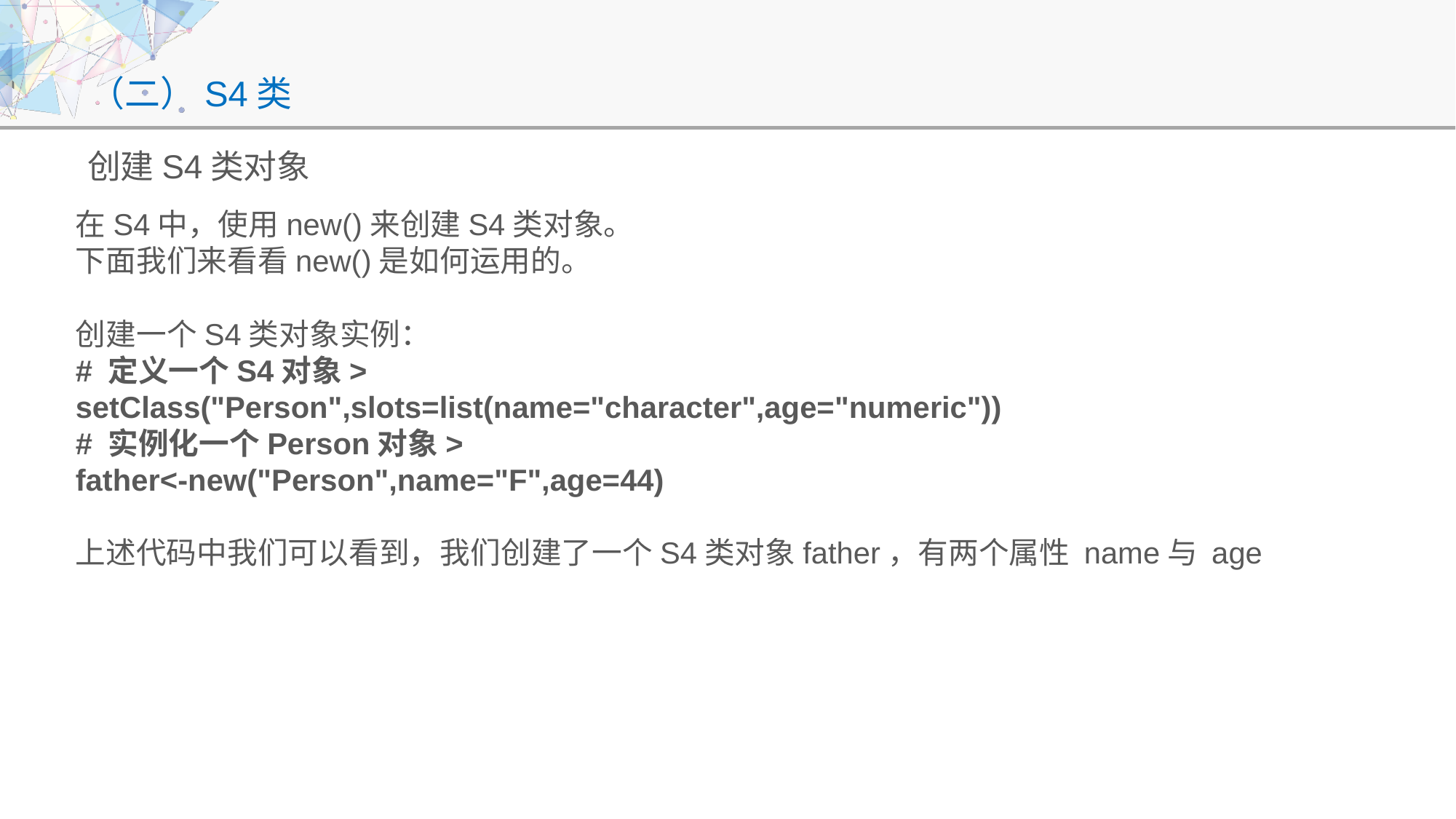

# （二）S4类
创建S4类对象
在S4中，使用new()来创建S4类对象。
下面我们来看看new()是如何运用的。

创建一个S4类对象实例：
# 定义一个S4对象>
setClass("Person",slots=list(name="character",age="numeric"))
# 实例化一个Person对象>
father<-new("Person",name="F",age=44)

上述代码中我们可以看到，我们创建了一个S4类对象father，有两个属性 name与 age